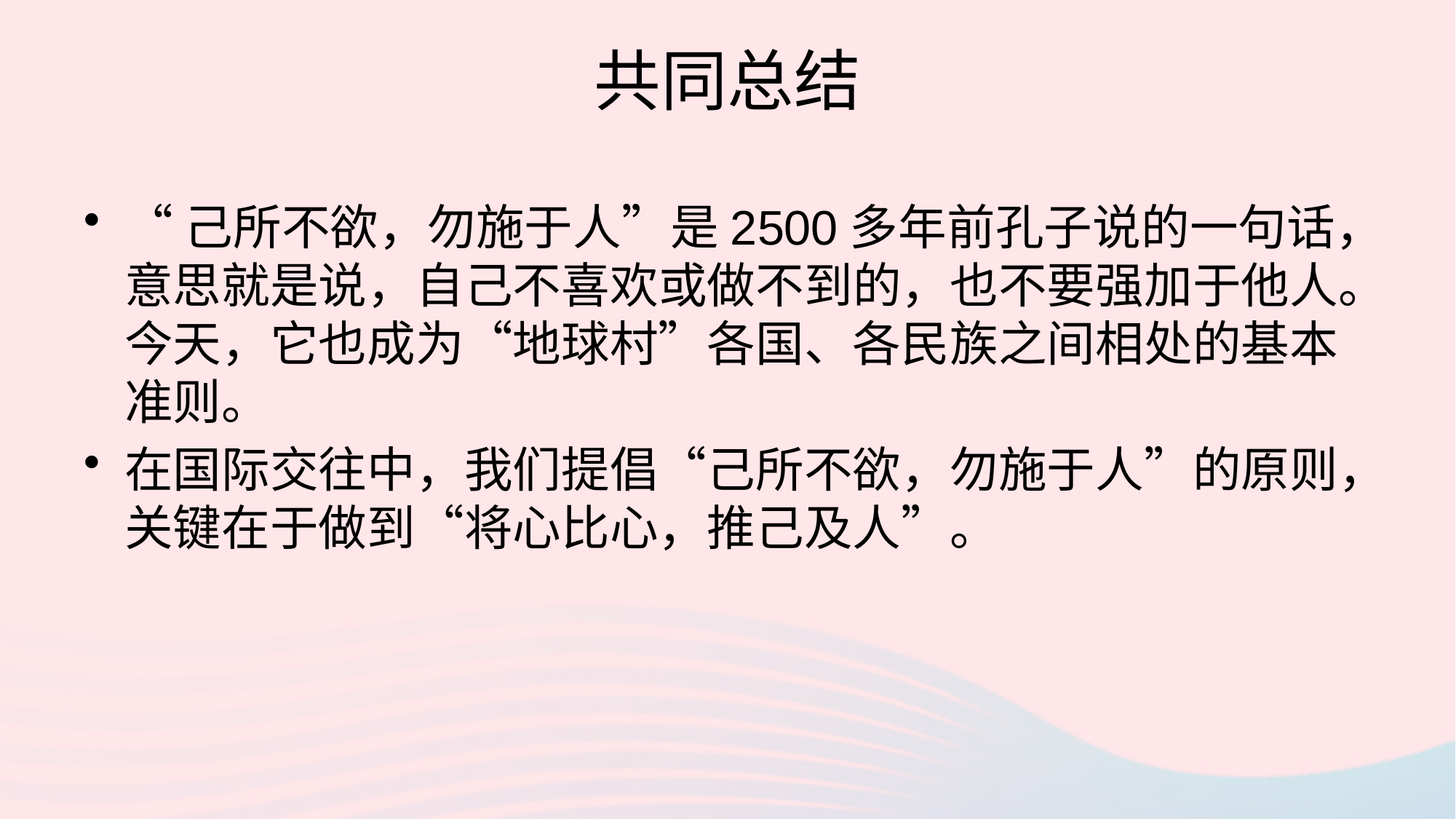

# 共同总结
“己所不欲，勿施于人”是2500多年前孔子说的一句话，意思就是说，自己不喜欢或做不到的，也不要强加于他人。今天，它也成为“地球村”各国、各民族之间相处的基本准则。
在国际交往中，我们提倡“己所不欲，勿施于人”的原则，关键在于做到“将心比心，推己及人”。